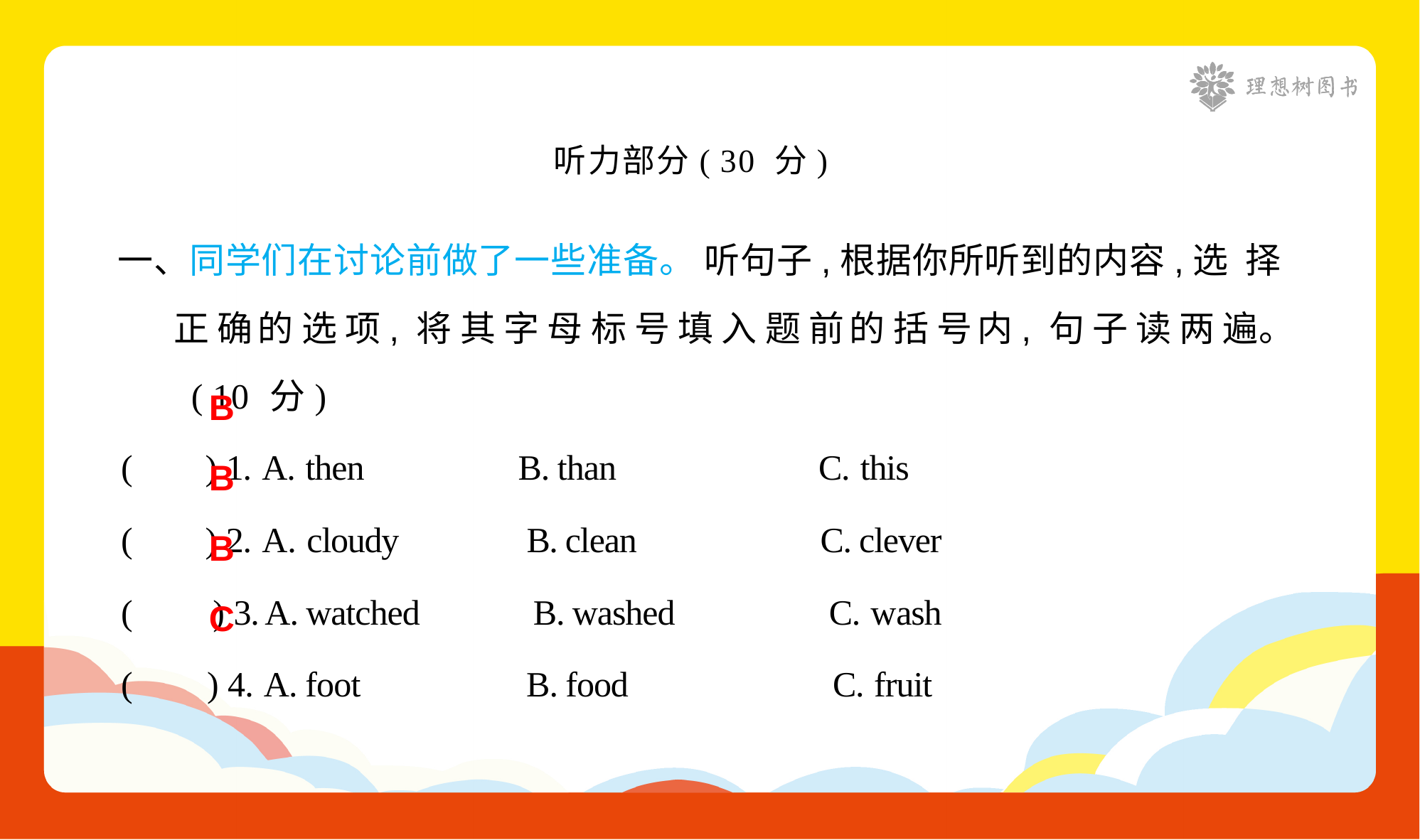

听力部分( 30 分)

一、同学们在讨论前做了一些准备。 听句子,根据你所听到的内容,选  择正 确 的 选 项, 将 其 字 母 标 号 填 入 题 前 的 括 号 内, 句 子 读 两 遍。 ( 10 分)

(         ) 1. A. then                   B. than                      C. this

(         ) 2. A. cloudy                B. clean                       C. clever

(         ) 3. A. watched              B. washed                   C. wash

(         ) 4. A. foot                    B. food                      C. fruit
B
B
B
C